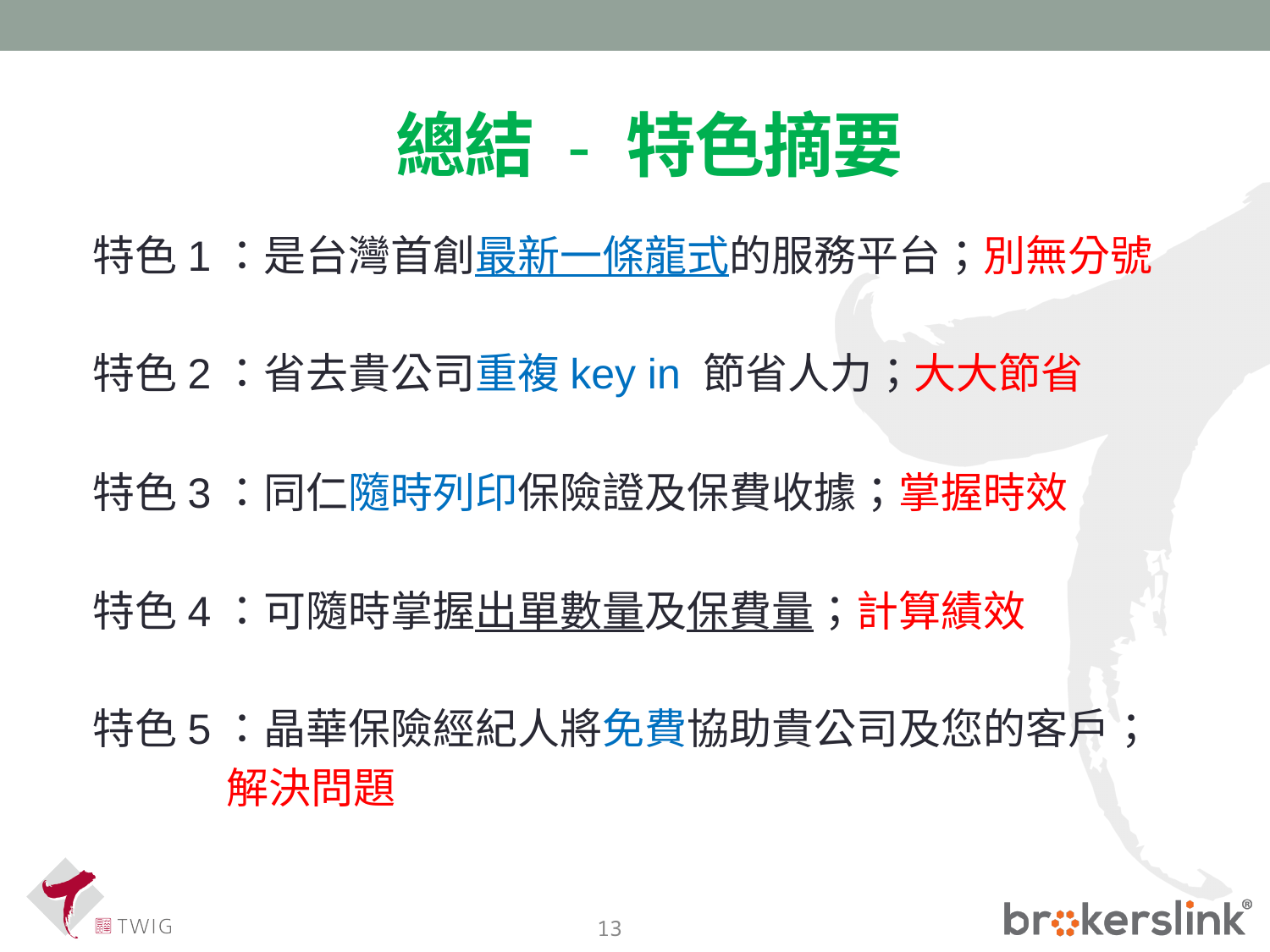

# 總結 - 特色摘要
特色1：是台灣首創最新一條龍式的服務平台；別無分號

特色2：省去貴公司重複key in 節省人力；大大節省

特色3：同仁隨時列印保險證及保費收據；掌握時效

特色4：可隨時掌握出單數量及保費量；計算績效

特色5：晶華保險經紀人將免費協助貴公司及您的客戶；
             解決問題

13